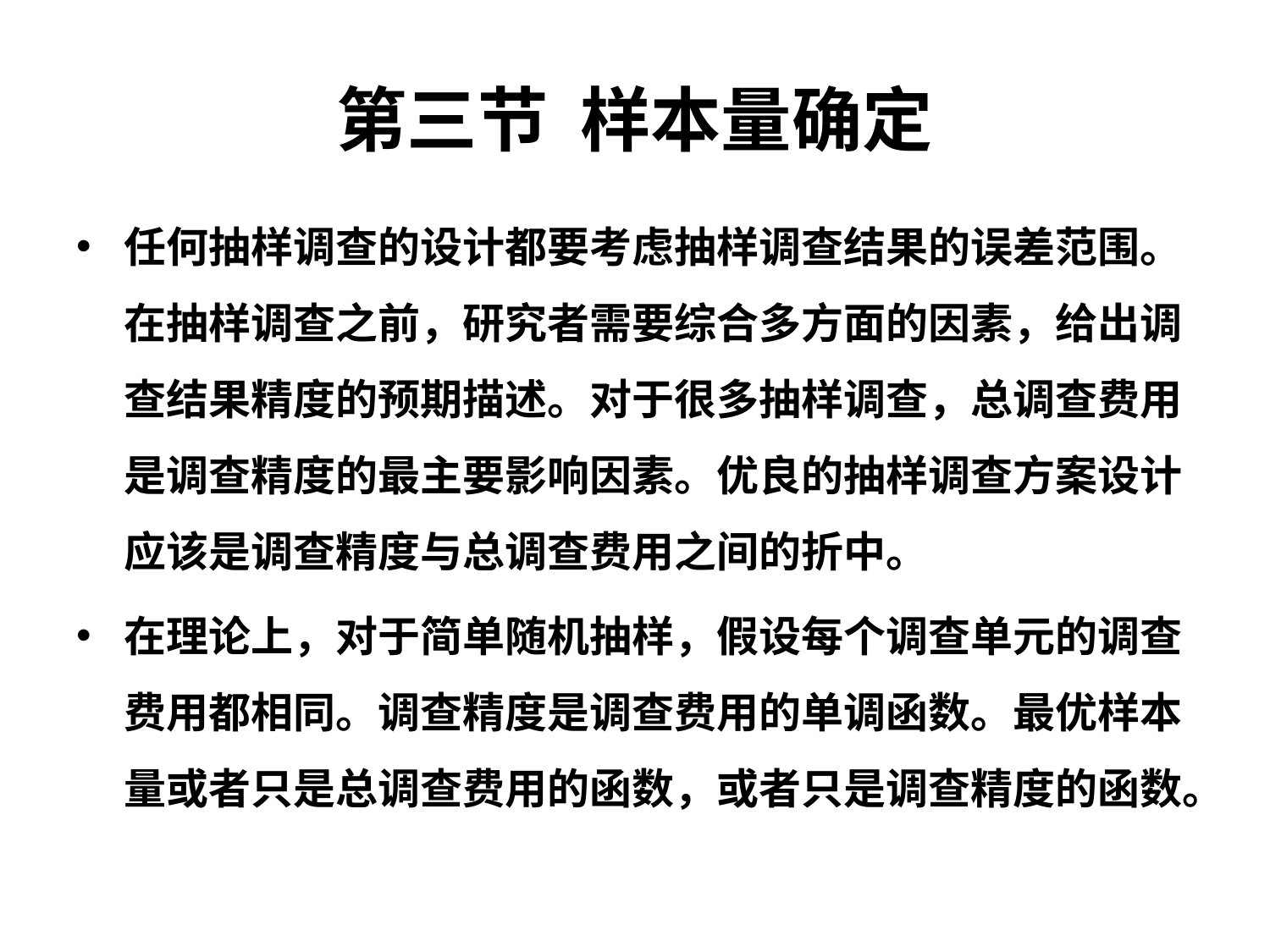

# 第三节  样本量确定
任何抽样调查的设计都要考虑抽样调查结果的误差范围。在抽样调查之前，研究者需要综合多方面的因素，给出调查结果精度的预期描述。对于很多抽样调查，总调查费用是调查精度的最主要影响因素。优良的抽样调查方案设计应该是调查精度与总调查费用之间的折中。
在理论上，对于简单随机抽样，假设每个调查单元的调查费用都相同。调查精度是调查费用的单调函数。最优样本量或者只是总调查费用的函数，或者只是调查精度的函数。